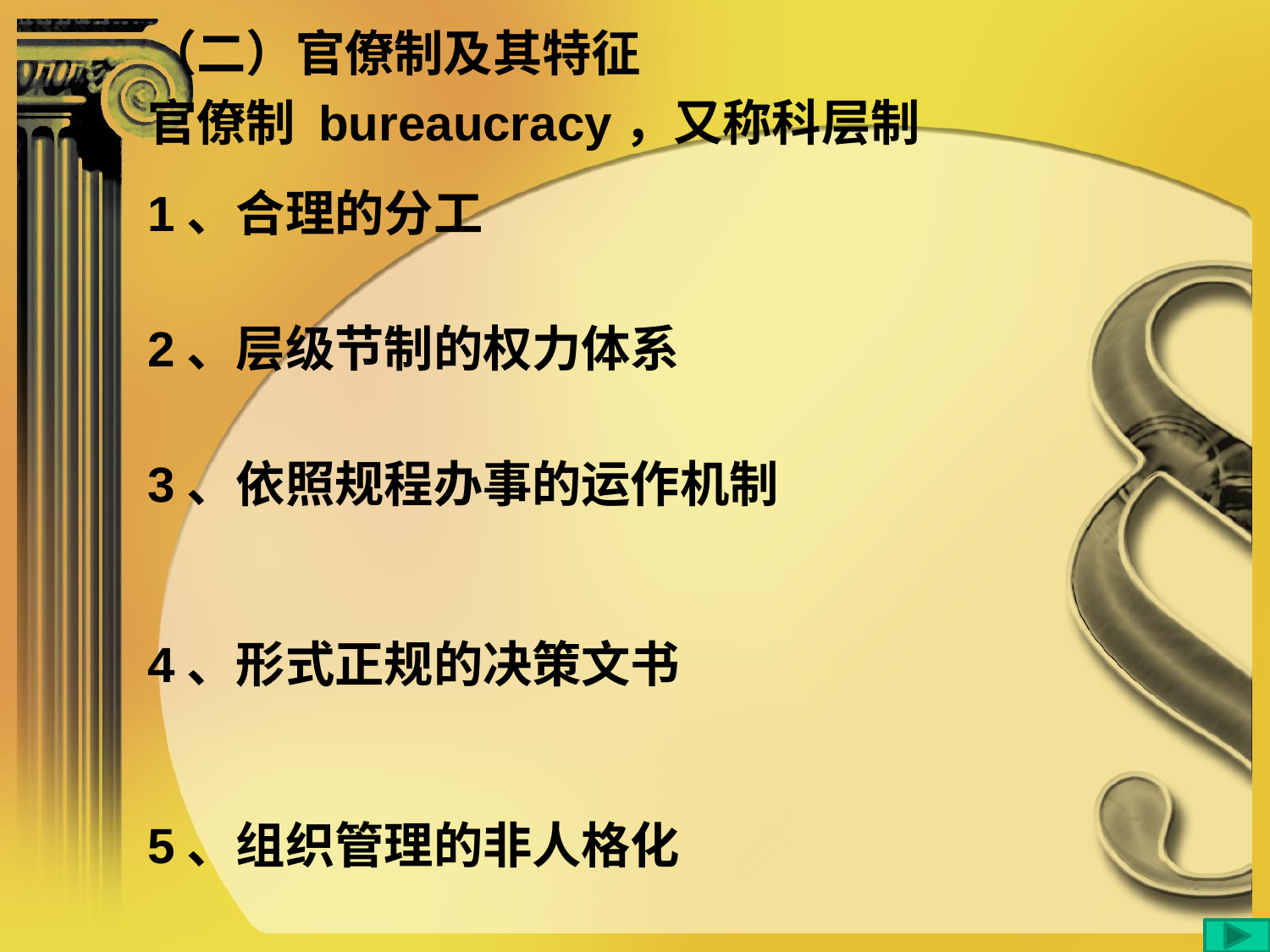

（二）官僚制及其特征
官僚制 bureaucracy，又称科层制

1、合理的分工

2、层级节制的权力体系

3、依照规程办事的运作机制

4、形式正规的决策文书

5、组织管理的非人格化